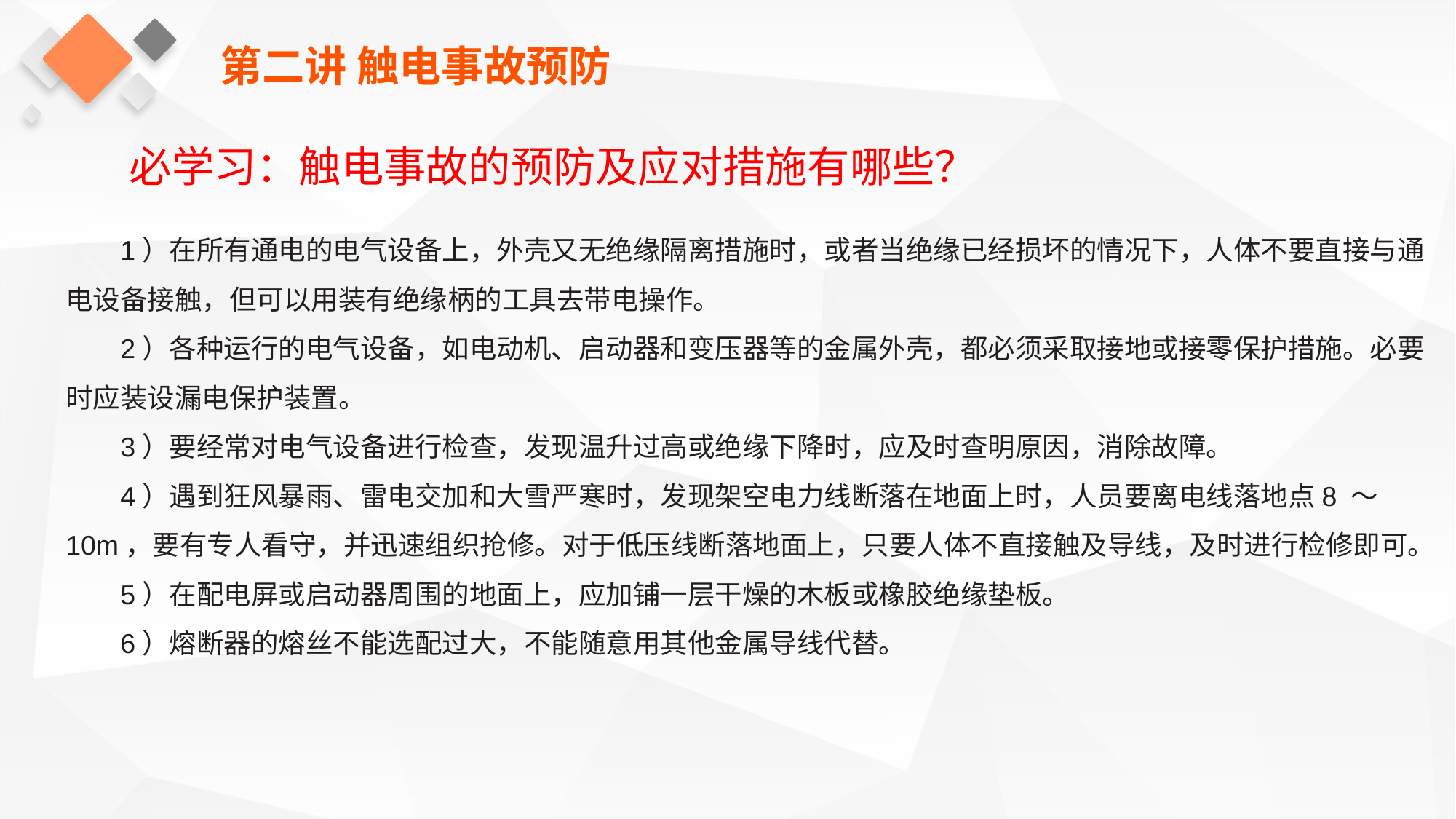

第二讲 触电事故预防
必学习：触电事故的预防及应对措施有哪些？
1）在所有通电的电气设备上，外壳又无绝缘隔离措施时，或者当绝缘已经损坏的情况下，人体不要直接与通电设备接触，但可以用装有绝缘柄的工具去带电操作。
2）各种运行的电气设备，如电动机、启动器和变压器等的金属外壳，都必须采取接地或接零保护措施。必要时应装设漏电保护装置。
3）要经常对电气设备进行检查，发现温升过高或绝缘下降时，应及时查明原因，消除故障。
4）遇到狂风暴雨、雷电交加和大雪严寒时，发现架空电力线断落在地面上时，人员要离电线落地点8 ～ 10m，要有专人看守，并迅速组织抢修。对于低压线断落地面上，只要人体不直接触及导线，及时进行检修即可。
5）在配电屏或启动器周围的地面上，应加铺一层干燥的木板或橡胶绝缘垫板。
6）熔断器的熔丝不能选配过大，不能随意用其他金属导线代替。